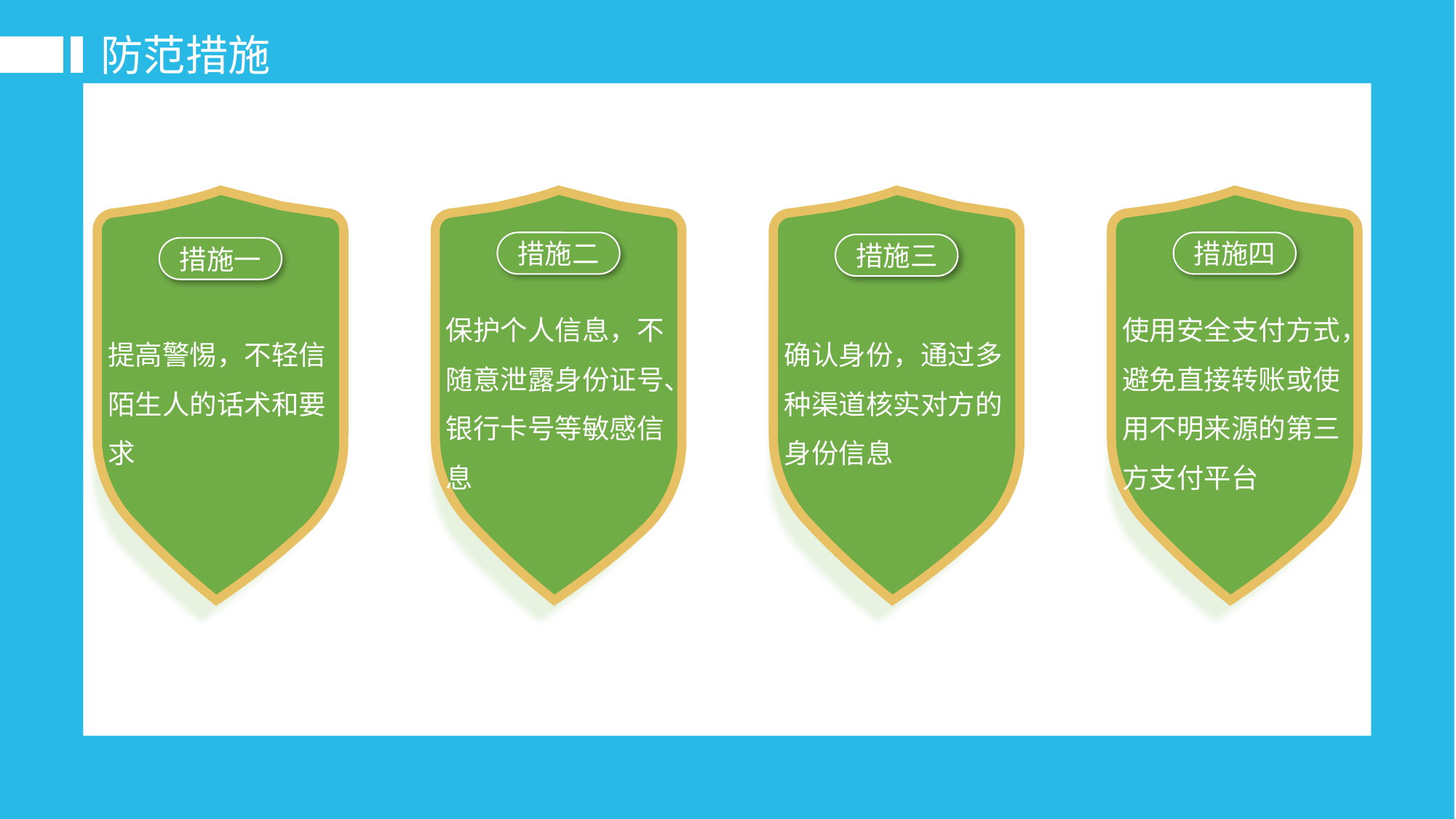

防范措施

提高警惕，不轻信陌生人的话术和要求
措施一
保护个人信息，不随意泄露身份证号、银行卡号等敏感信息
措施二
确认身份，通过多种渠道核实对方的身份信息
措施三
使用安全支付方式，避免直接转账或使用不明来源的第三方支付平台
措施四